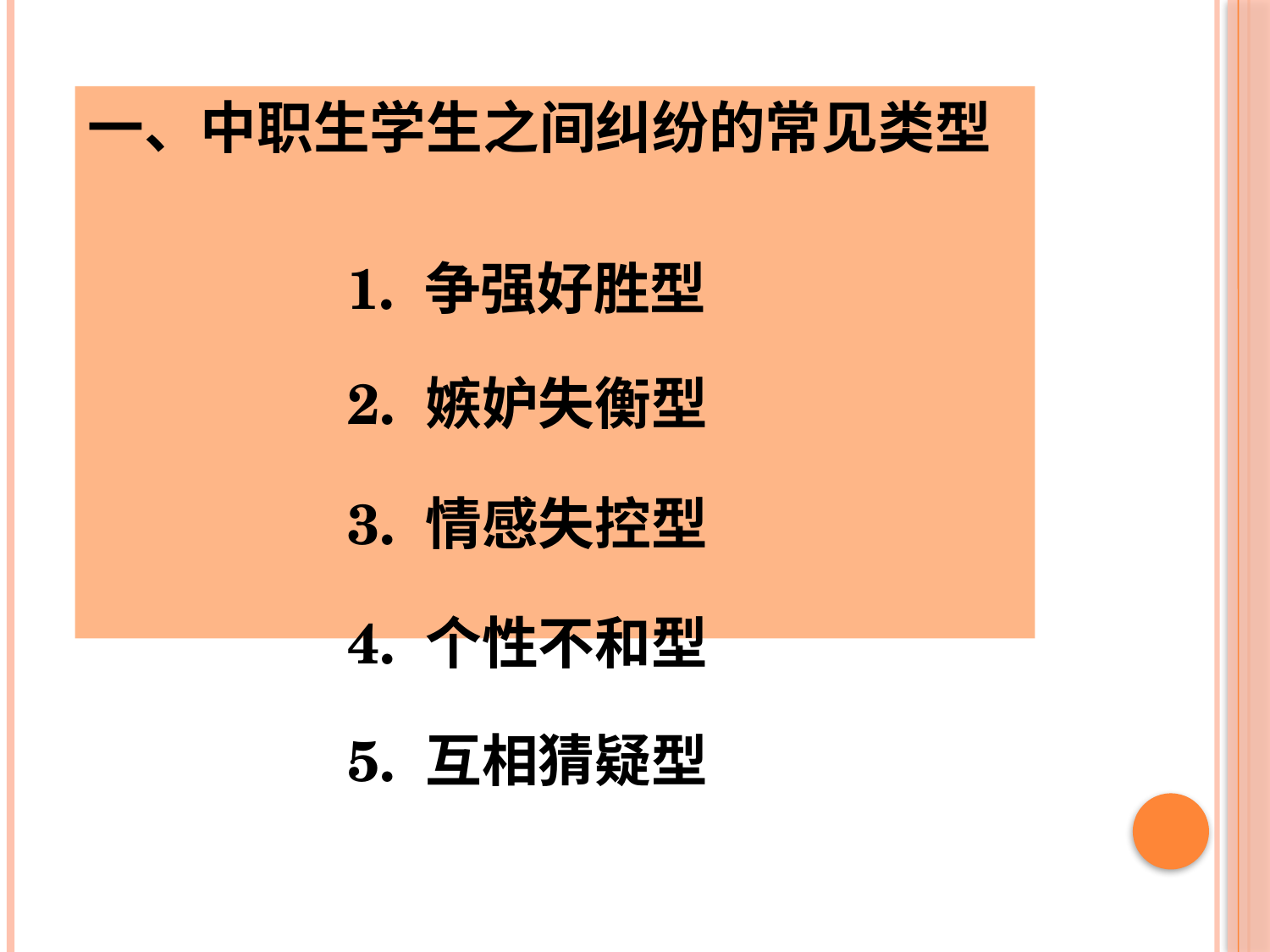

一、中职生学生之间纠纷的常见类型
1. 争强好胜型
2. 嫉妒失衡型
3. 情感失控型
4. 个性不和型
5. 互相猜疑型